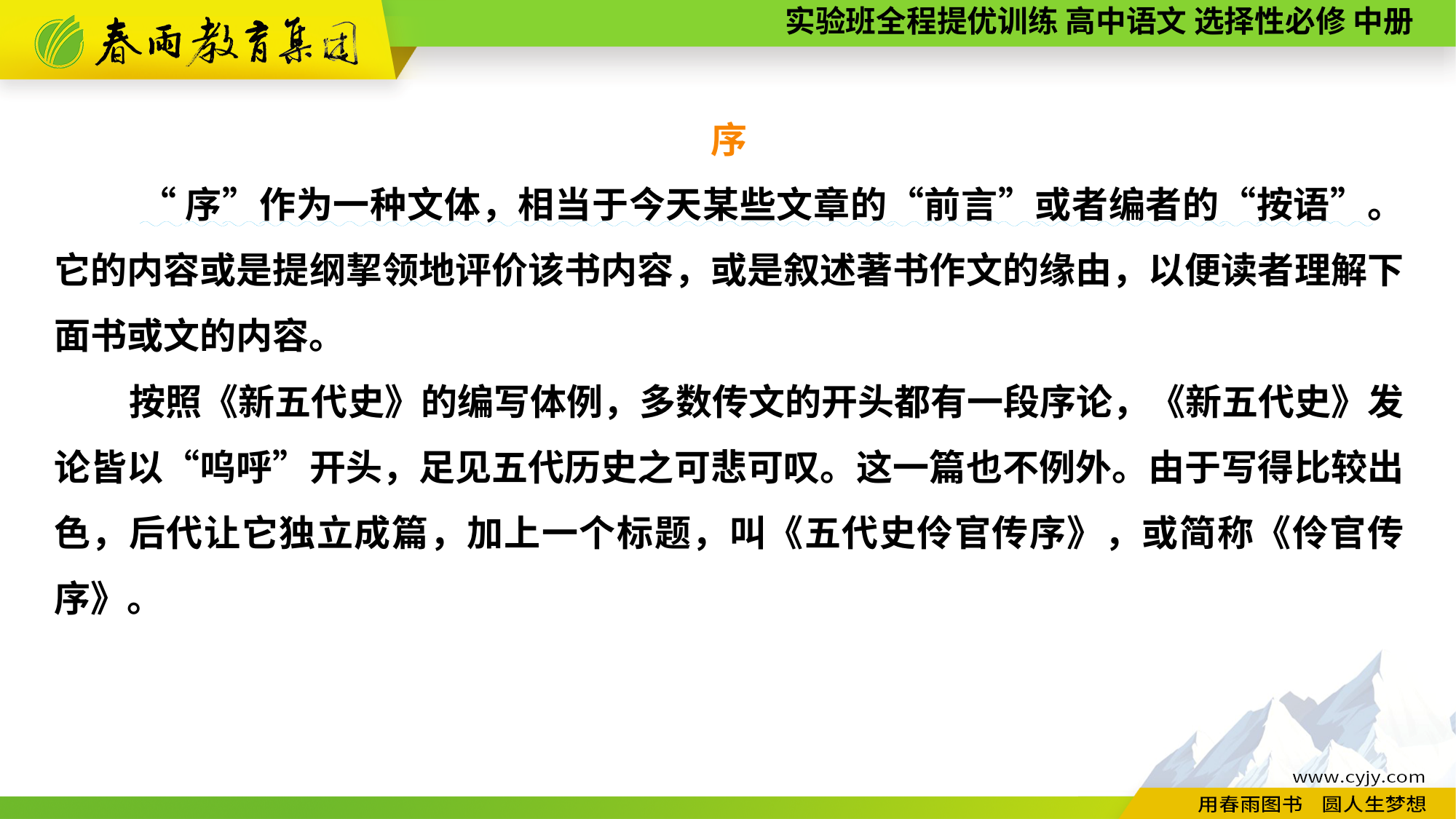

序
“序”作为一种文体，相当于今天某些文章的“前言”或者编者的“按语”。它的内容或是提纲挈领地评价该书内容，或是叙述著书作文的缘由，以便读者理解下面书或文的内容。
按照《新五代史》的编写体例，多数传文的开头都有一段序论，《新五代史》发论皆以“呜呼”开头，足见五代历史之可悲可叹。这一篇也不例外。由于写得比较出色，后代让它独立成篇，加上一个标题，叫《五代史伶官传序》，或简称《伶官传序》。